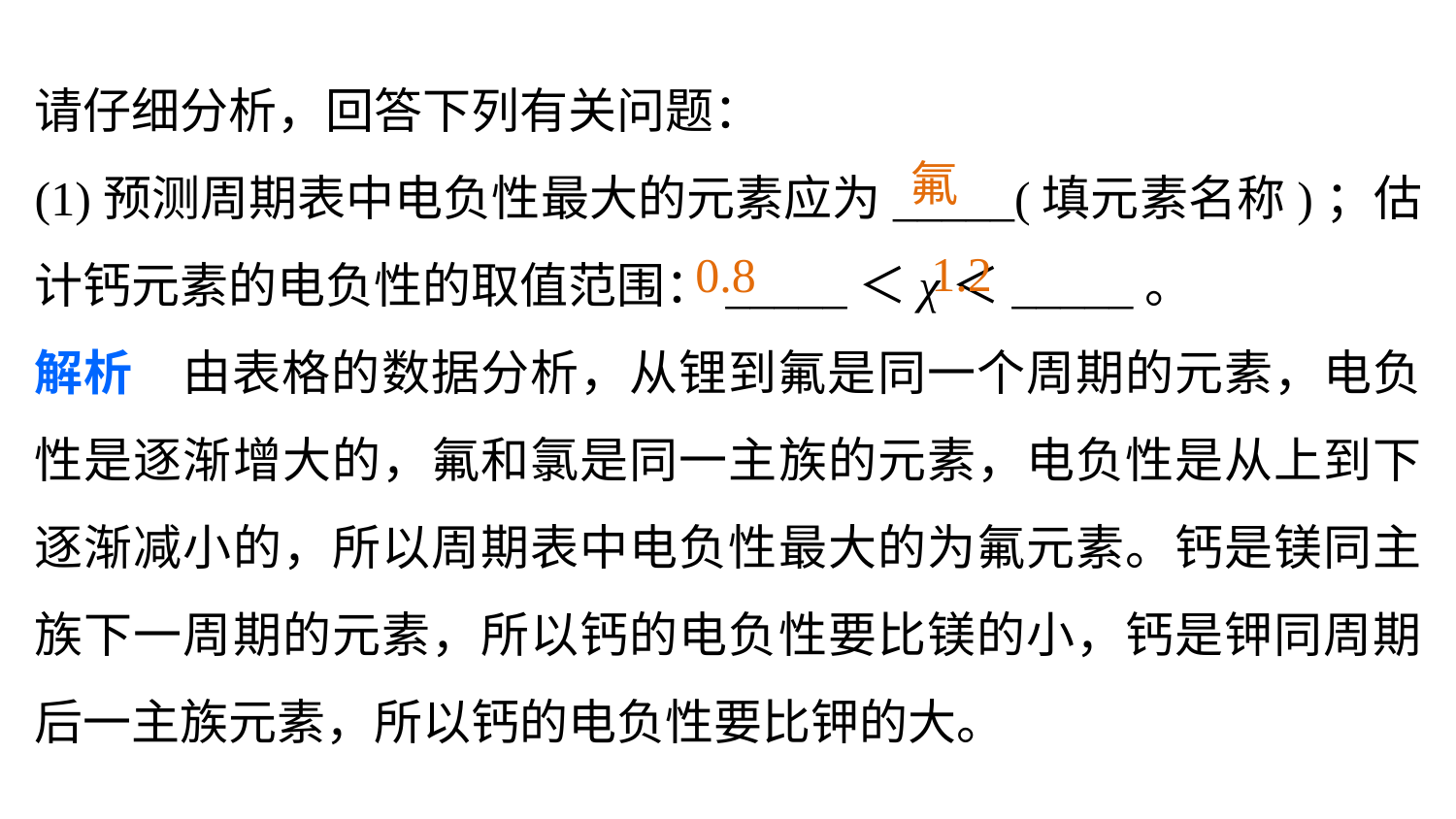

请仔细分析，回答下列有关问题：
(1)预测周期表中电负性最大的元素应为_____(填元素名称)；估计钙元素的电负性的取值范围：_____＜χ＜_____。
解析　由表格的数据分析，从锂到氟是同一个周期的元素，电负性是逐渐增大的，氟和氯是同一主族的元素，电负性是从上到下逐渐减小的，所以周期表中电负性最大的为氟元素。钙是镁同主族下一周期的元素，所以钙的电负性要比镁的小，钙是钾同周期后一主族元素，所以钙的电负性要比钾的大。
氟
1.2
0.8